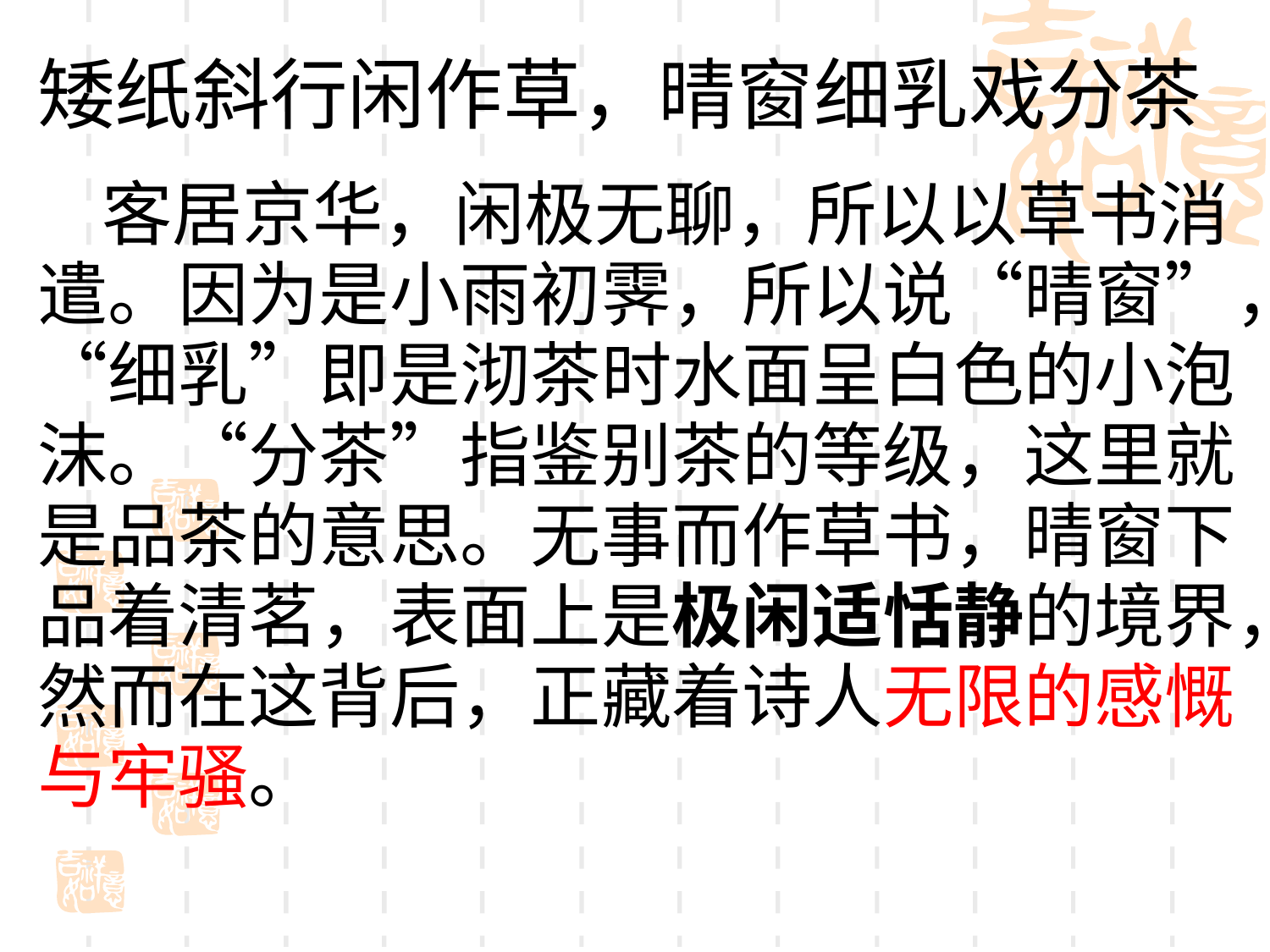

矮纸斜行闲作草，晴窗细乳戏分茶
    客居京华，闲极无聊，所以以草书消遣。因为是小雨初霁，所以说“晴窗”，“细乳”即是沏茶时水面呈白色的小泡沫。“分茶”指鉴别茶的等级，这里就是品茶的意思。无事而作草书，晴窗下品着清茗，表面上是极闲适恬静的境界，然而在这背后，正藏着诗人无限的感慨与牢骚。